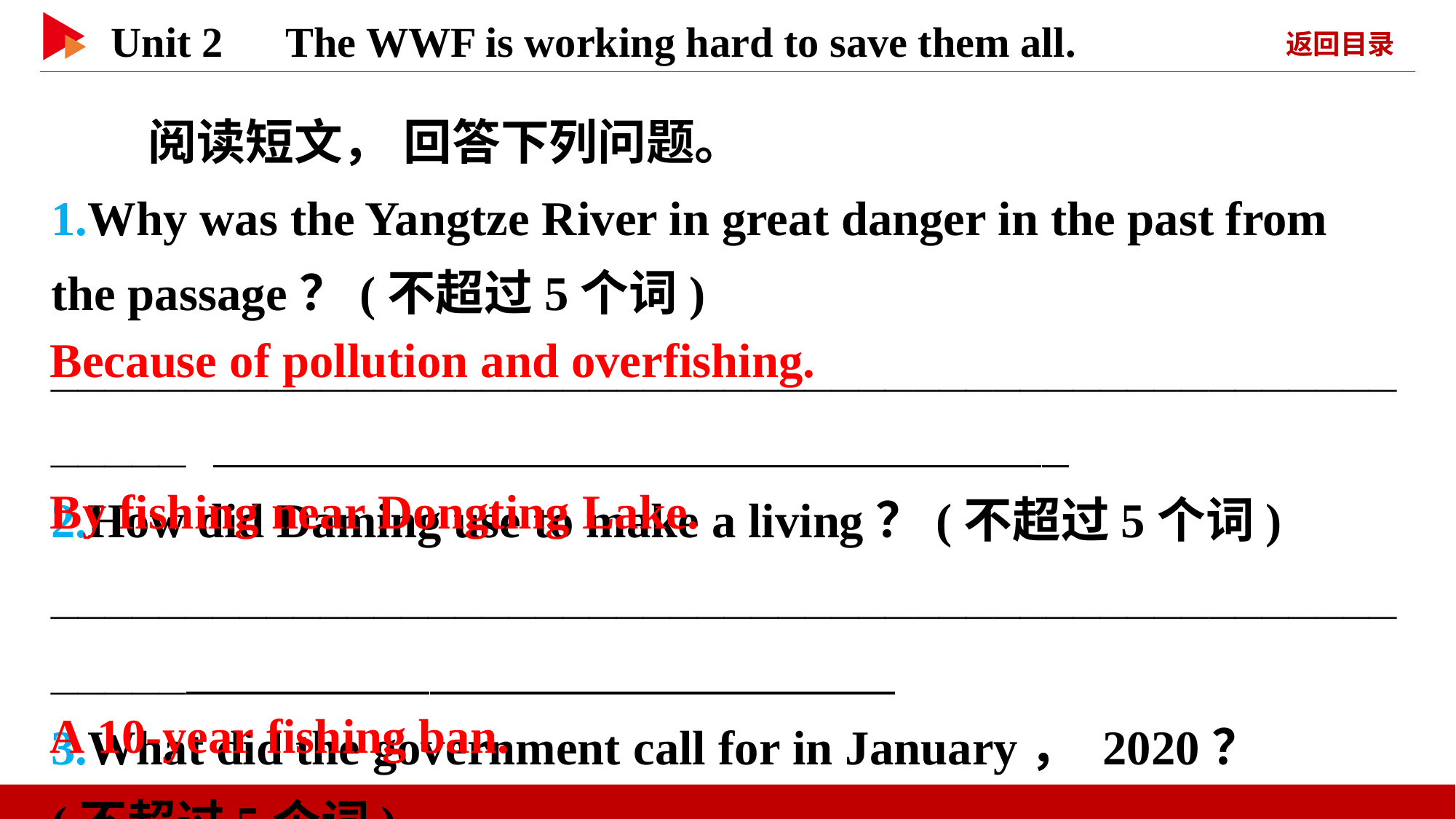

阅读短文， 回答下列问题。
1.Why was the Yangtze River in great danger in the past from the passage？(不超过5个词)
_______________________________________________________
2.How did Daming use to make a living？(不超过5个词)
_______________________________________________________
3.What did the government call for in January， 2020？
(不超过5个词)
_______________________________________________________
Because of pollution and overfishing.
By fishing near Dongting Lake.
A 10-year fishing ban.